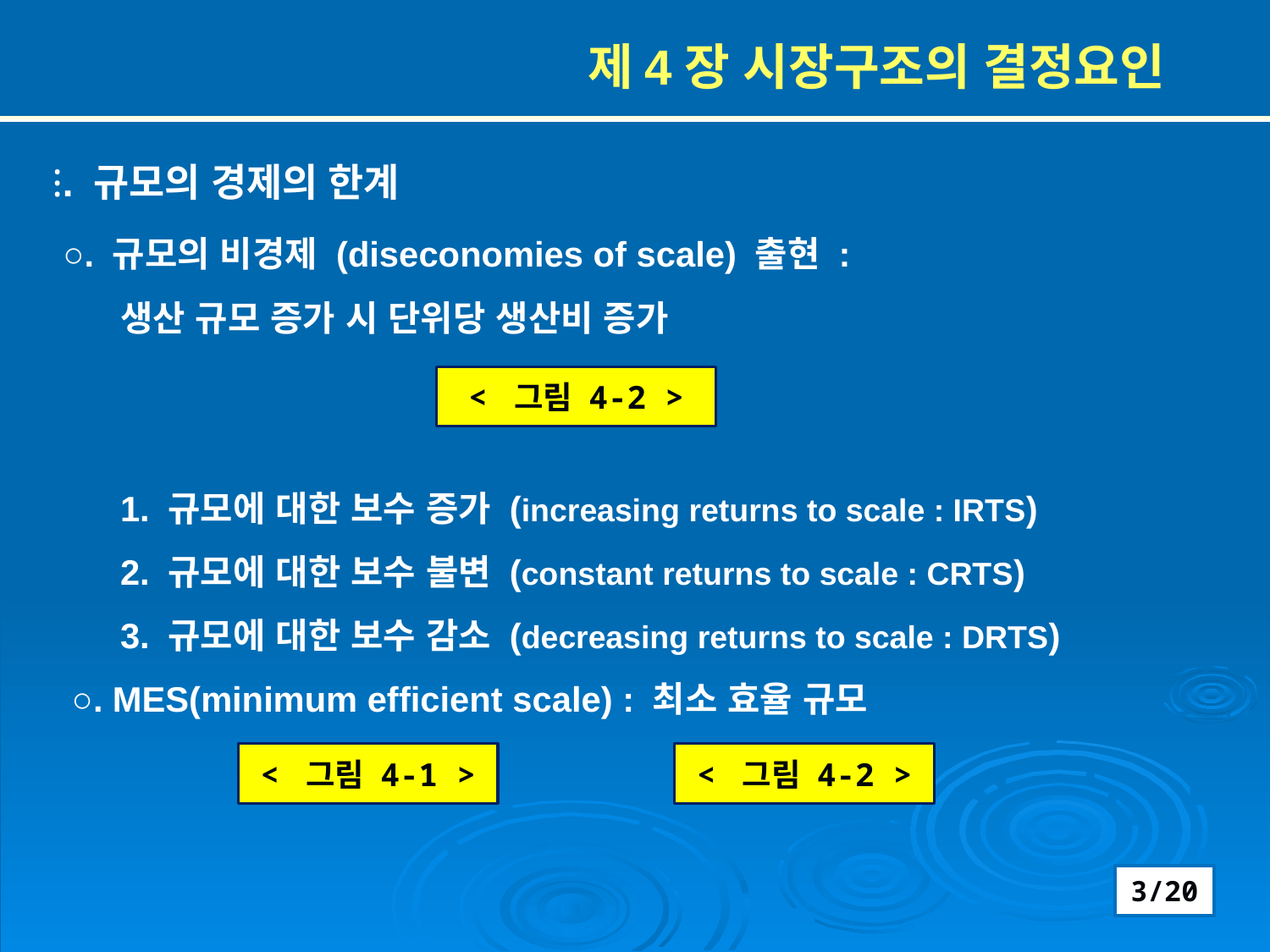

제4장 시장구조의 결정요인

⁝. 규모의 경제의 한계
 ○. 규모의 비경제 (diseconomies of scale) 출현 :
      생산 규모 증가 시 단위당 생산비 증가

       1. 규모에 대한 보수 증가 (increasing returns to scale : IRTS)
       2. 규모에 대한 보수 불변 (constant returns to scale : CRTS)
       3. 규모에 대한 보수 감소 (decreasing returns to scale : DRTS)
  ○. MES(minimum efficient scale) : 최소 효율 규모

< 그림 4-2 >
< 그림 4-1 >
< 그림 4-2 >
3/20